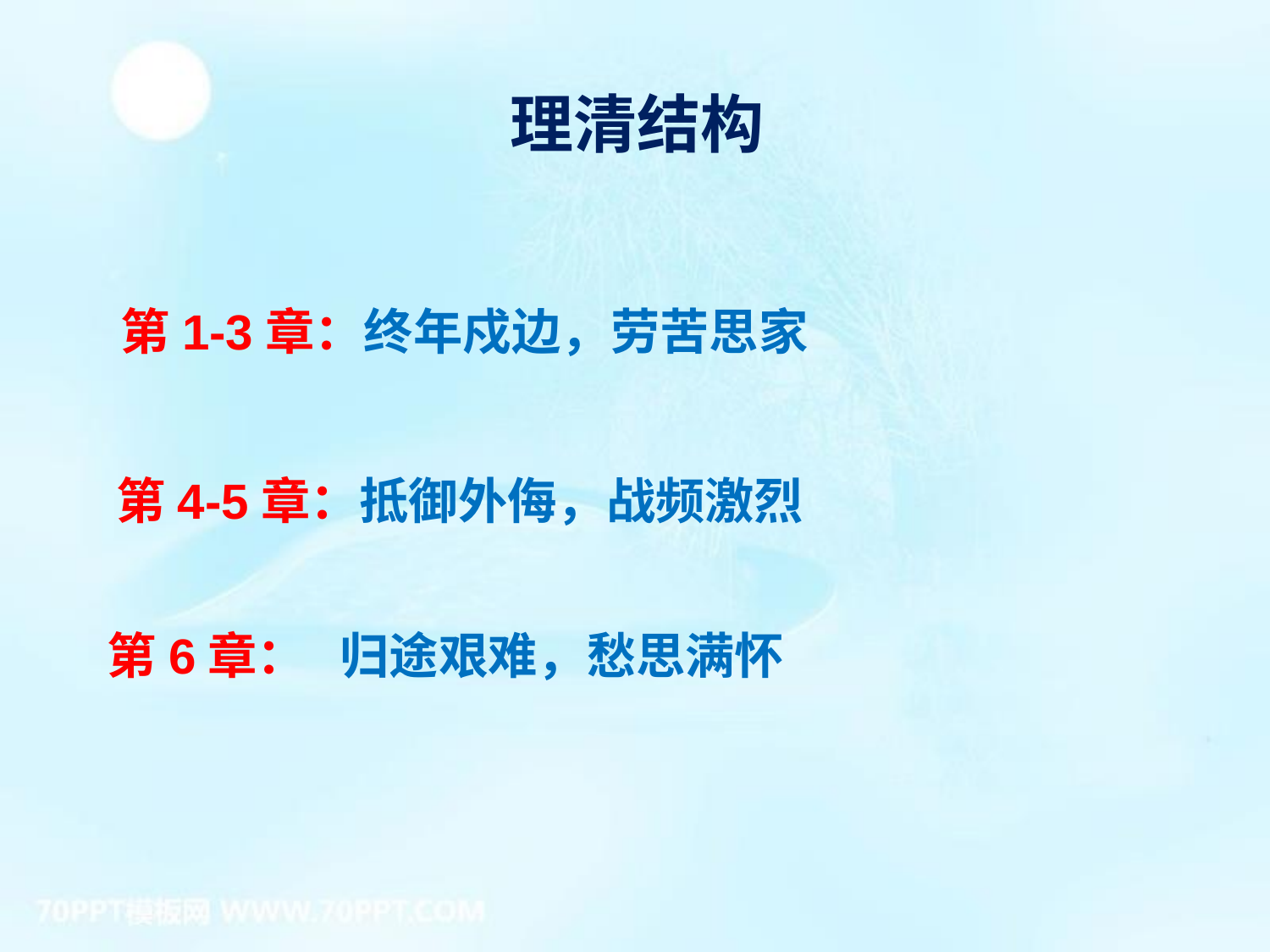

理清结构
第1-3章：终年戍边，劳苦思家
第4-5章：抵御外侮，战频激烈
第6章：   归途艰难，愁思满怀